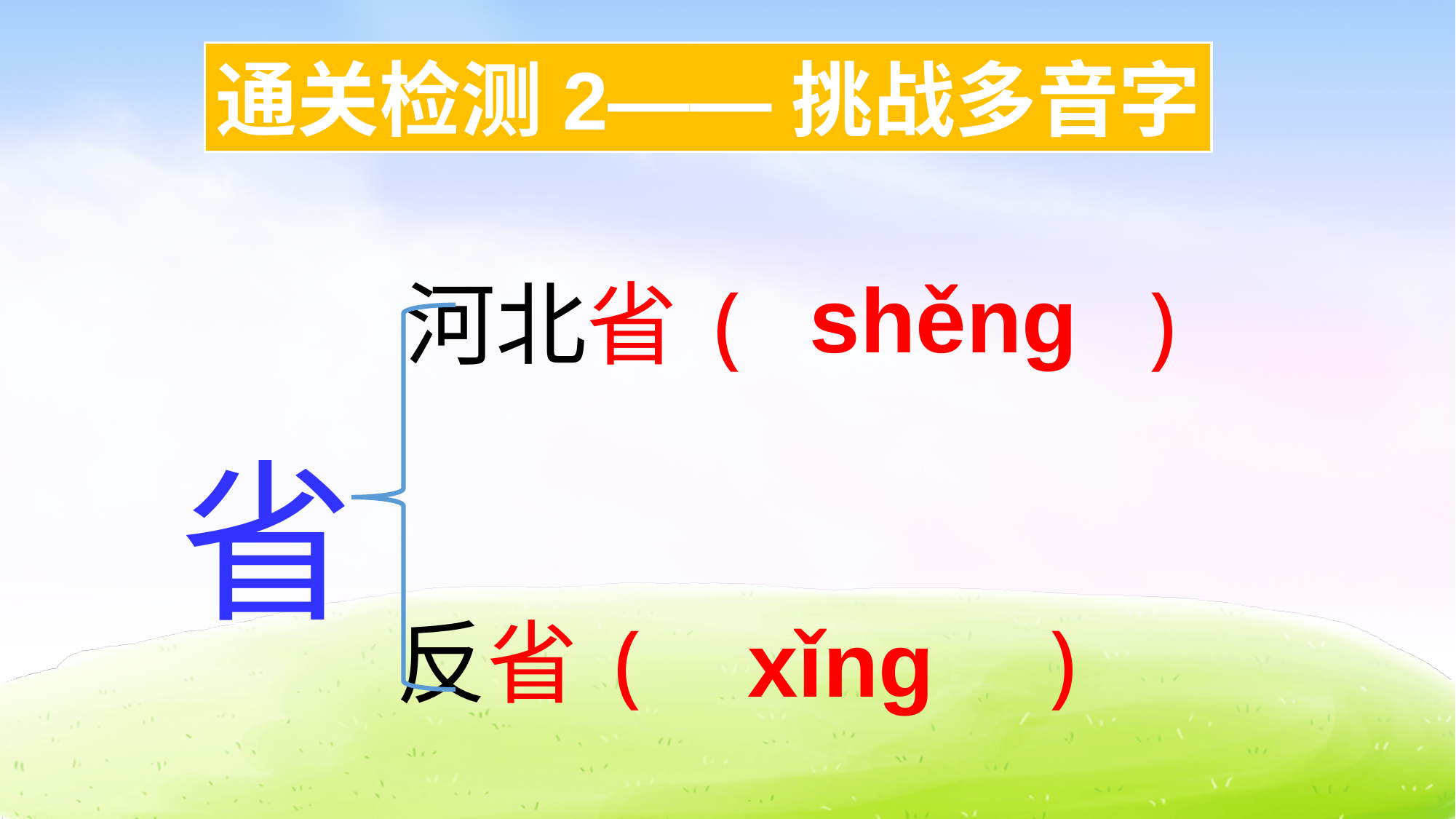

通关检测2——挑战多音字
shěng
河北省(       )

省
反省(       )
xǐng